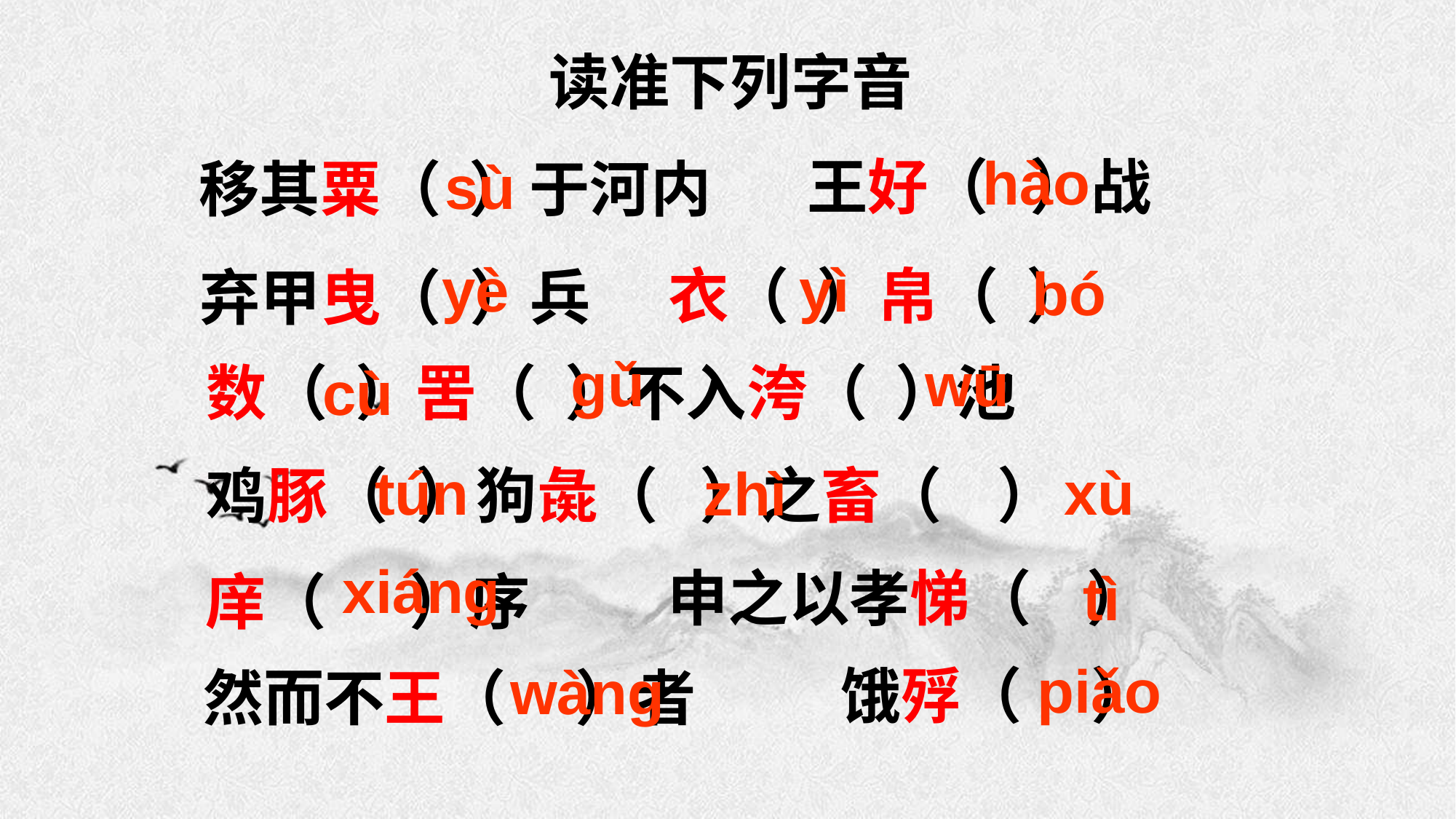

读准下列字音
hào
sù
王好（   ）战
移其粟（  ）于河内
yè
yì
bó
衣（  ）帛（  ）
弃甲曳（  ）兵
ɡǔ
wū
数（  ）罟（  ）不入洿（  ）池
cù
tún
xù
zhì
鸡豚（  ）狗彘（   ）之畜（    ）
xiánɡ
tì
申之以孝悌（    ）
庠（      ）序
piǎo
wànɡ
饿殍（     ）
然而不王（     ）者